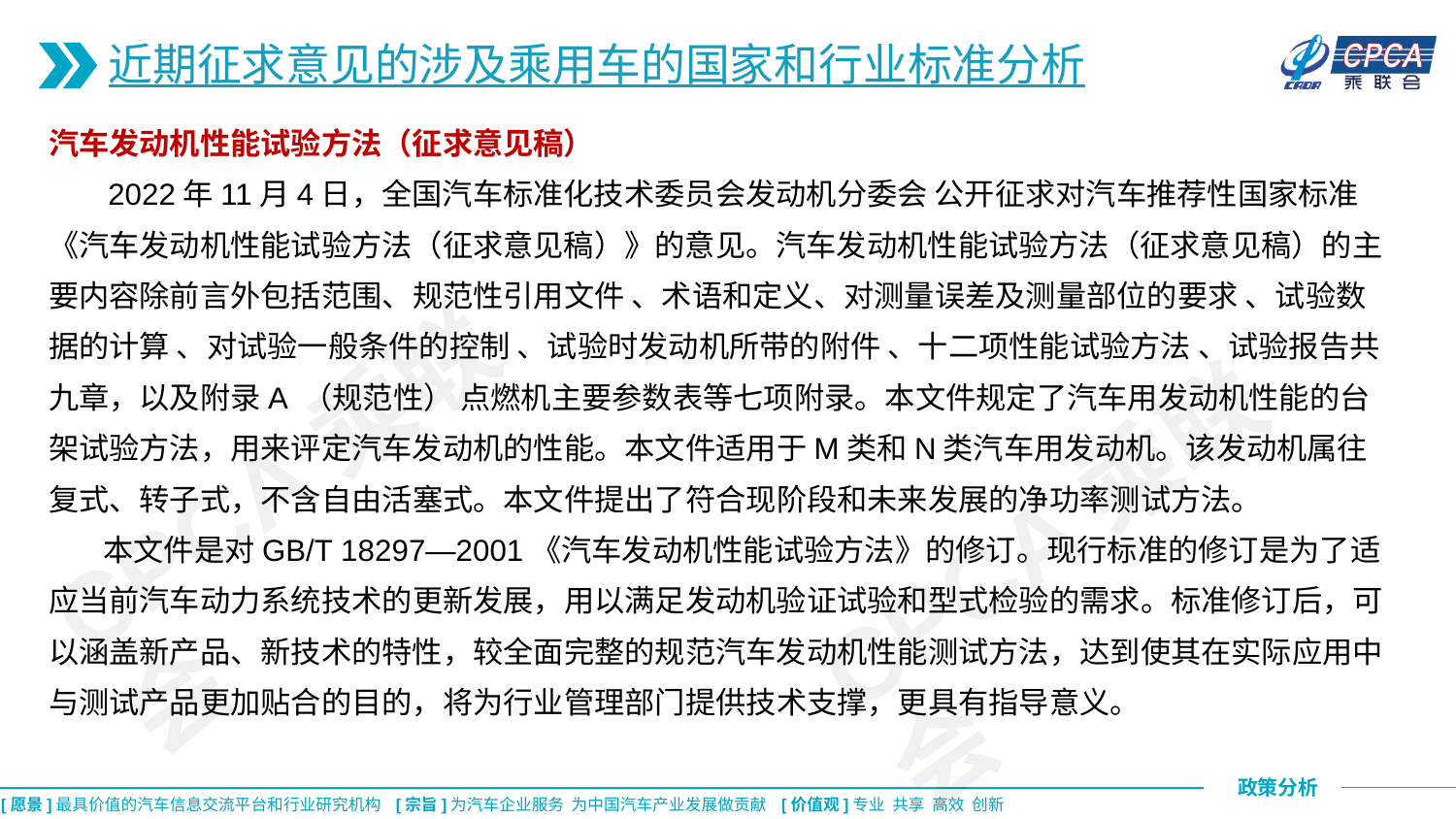

近期征求意见的涉及乘用车的国家和行业标准分析
汽车发动机性能试验方法（征求意见稿）
       2022年11月4日，全国汽车标准化技术委员会发动机分委会 公开征求对汽车推荐性国家标准《汽车发动机性能试验方法（征求意见稿）》的意见。汽车发动机性能试验方法（征求意见稿）的主要内容除前言外包括范围、规范性引用文件 、术语和定义、对测量误差及测量部位的要求 、试验数据的计算 、对试验一般条件的控制 、试验时发动机所带的附件 、十二项性能试验方法 、试验报告共九章，以及附录A （规范性） 点燃机主要参数表等七项附录。本文件规定了汽车用发动机性能的台架试验方法，用来评定汽车发动机的性能。本文件适用于M类和N类汽车用发动机。该发动机属往复式、转子式，不含自由活塞式。本文件提出了符合现阶段和未来发展的净功率测试方法。
       本文件是对GB/T 18297—2001《汽车发动机性能试验方法》的修订。现行标准的修订是为了适应当前汽车动力系统技术的更新发展，用以满足发动机验证试验和型式检验的需求。标准修订后，可以涵盖新产品、新技术的特性，较全面完整的规范汽车发动机性能测试方法，达到使其在实际应用中与测试产品更加贴合的目的，将为行业管理部门提供技术支撑，更具有指导意义。
CPCA乘联会
CPCA乘联会